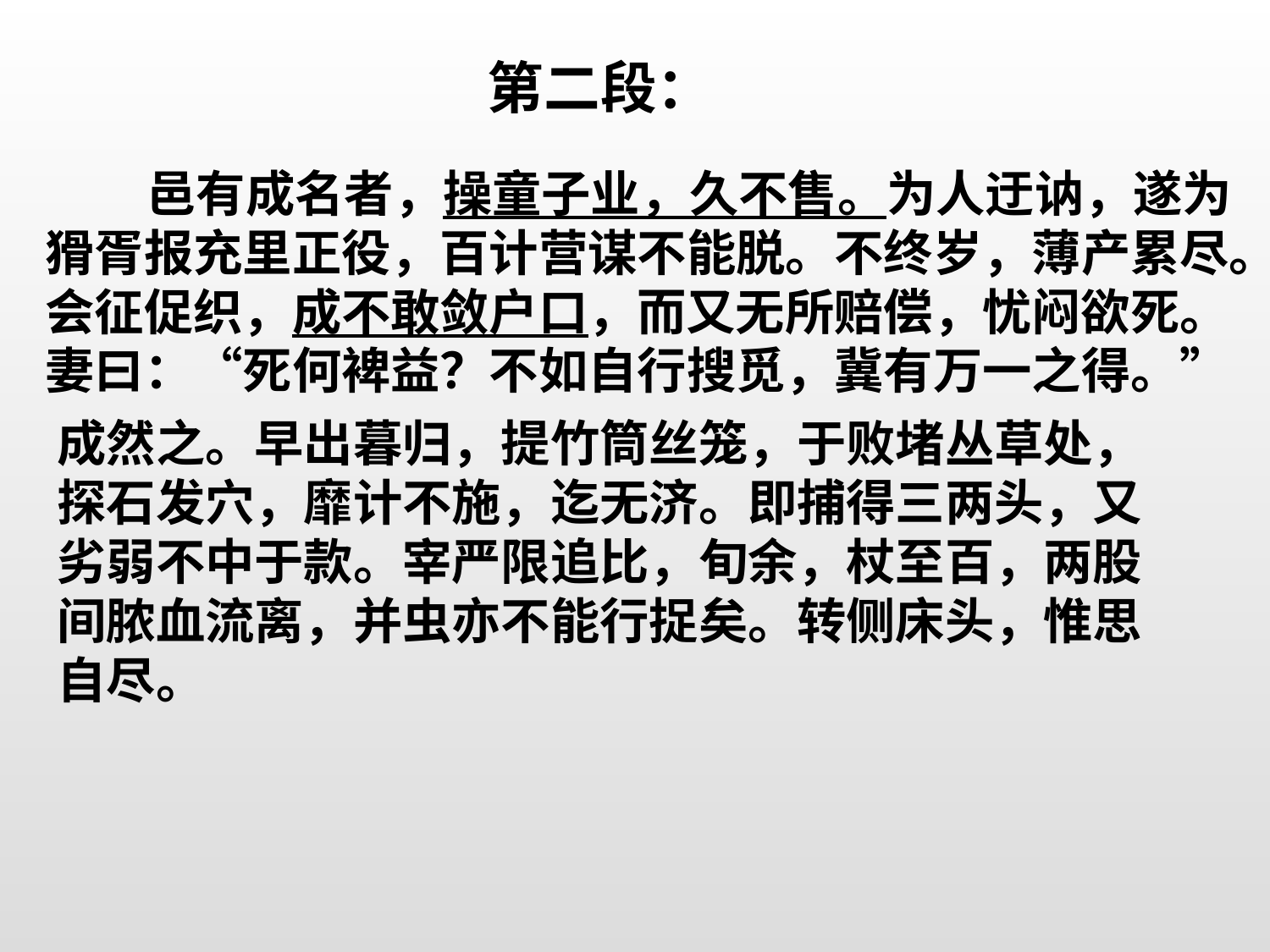

第二段：
        邑有成名者，操童子业，久不售。为人迂讷，遂为猾胥报充里正役，百计营谋不能脱。不终岁，薄产累尽。会征促织，成不敢敛户口，而又无所赔偿，忧闷欲死。妻曰：“死何裨益？不如自行搜觅，冀有万一之得。”
成然之。早出暮归，提竹筒丝笼，于败堵丛草处，探石发穴，靡计不施，迄无济。即捕得三两头，又劣弱不中于款。宰严限追比，旬余，杖至百，两股间脓血流离，并虫亦不能行捉矣。转侧床头，惟思自尽。